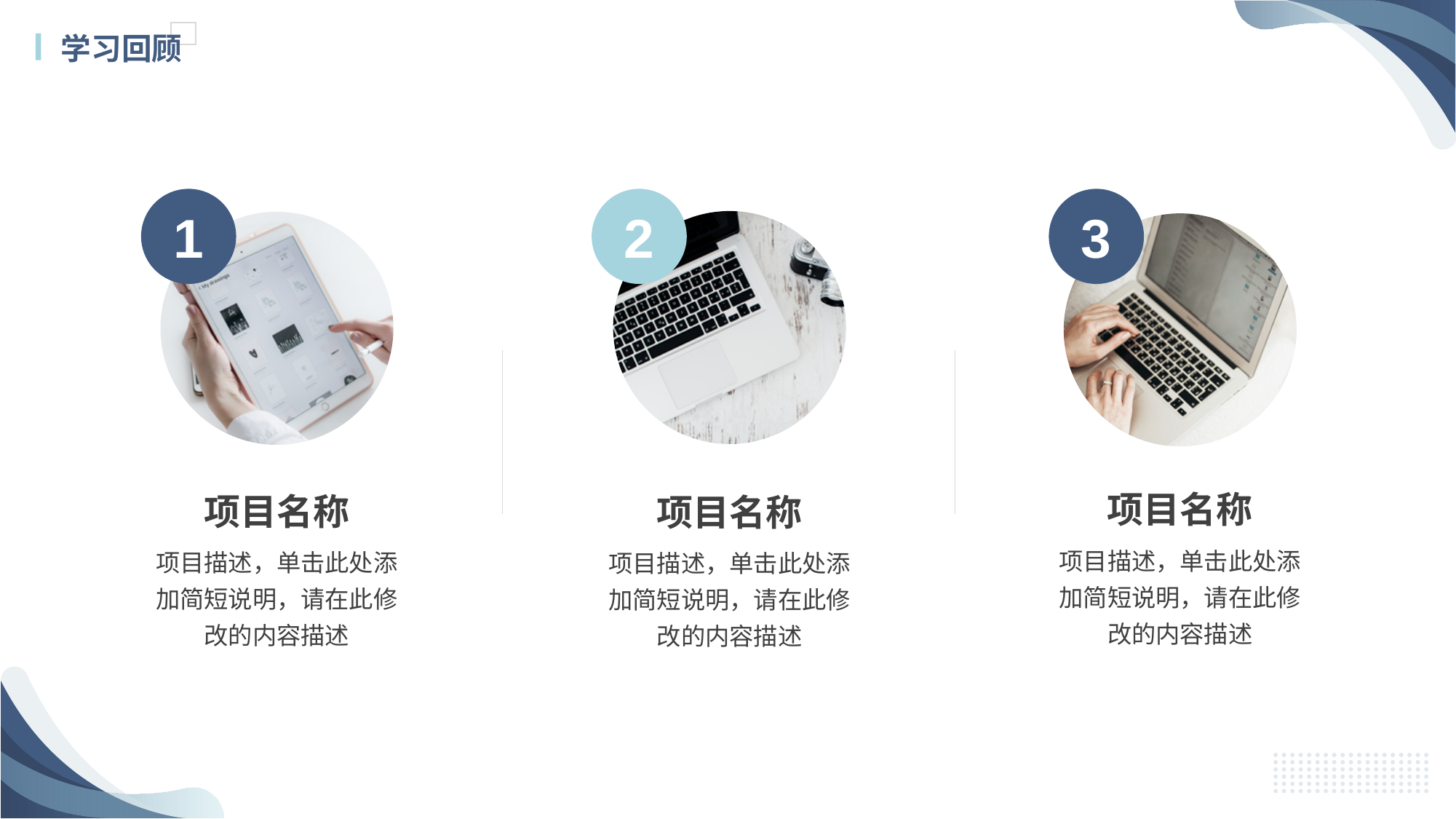

学习回顾

1

项目名称
项目描述，单击此处添加简短说明，请在此修改的内容描述
2

项目名称
项目描述，单击此处添加简短说明，请在此修改的内容描述
3

项目名称
项目描述，单击此处添加简短说明，请在此修改的内容描述